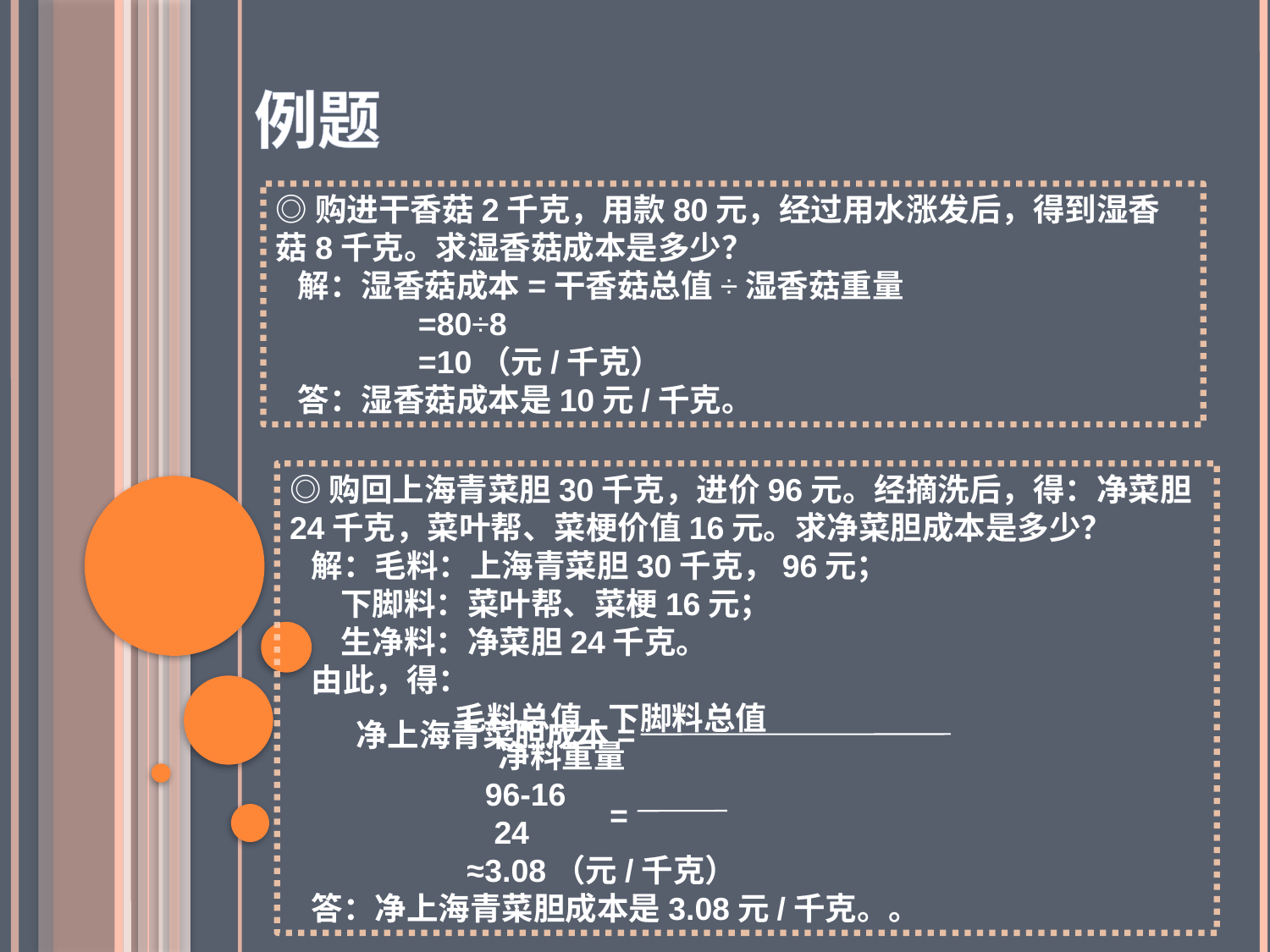

例题
◎购进干香菇2千克，用款80元，经过用水涨发后，得到湿香菇8千克。求湿香菇成本是多少？
  解：湿香菇成本=干香菇总值÷湿香菇重量
                =80÷8
                =10（元/千克）
  答：湿香菇成本是10元/千克。
◎购回上海青菜胆30千克，进价96元。经摘洗后，得：净菜胆24千克，菜叶帮、菜梗价值16元。求净菜胆成本是多少？
  解：毛料：上海青菜胆30千克，96元；
      下脚料：菜叶帮、菜梗16元；
      生净料：净菜胆24千克。
  由此，得：
                      毛料总值-下脚料总值
                            净料重量
                      96-16
                       24
                    ≈3.08（元/千克）
  答：净上海青菜胆成本是3.08元/千克。。
净上海青菜胆成本=
=